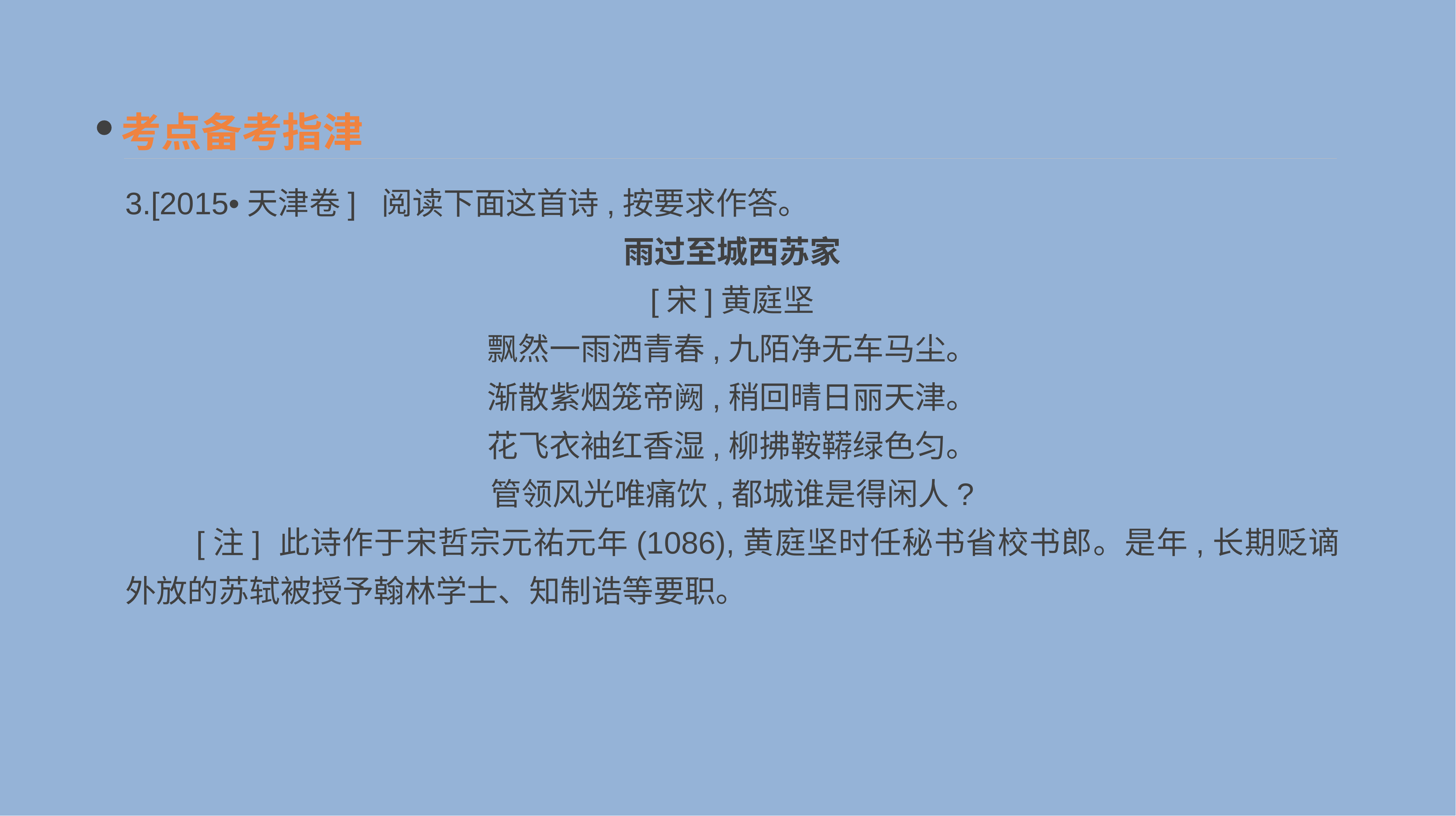

考点备考指津

3.[2015•天津卷]  阅读下面这首诗,按要求作答。
雨过至城西苏家
[宋]黄庭坚
飘然一雨洒青春,九陌净无车马尘。
渐散紫烟笼帝阙,稍回晴日丽天津。
花飞衣袖红香湿,柳拂鞍鞯绿色匀。
管领风光唯痛饮,都城谁是得闲人?
　　[注] 此诗作于宋哲宗元祐元年(1086),黄庭坚时任秘书省校书郎。是年,长期贬谪外放的苏轼被授予翰林学士、知制诰等要职。